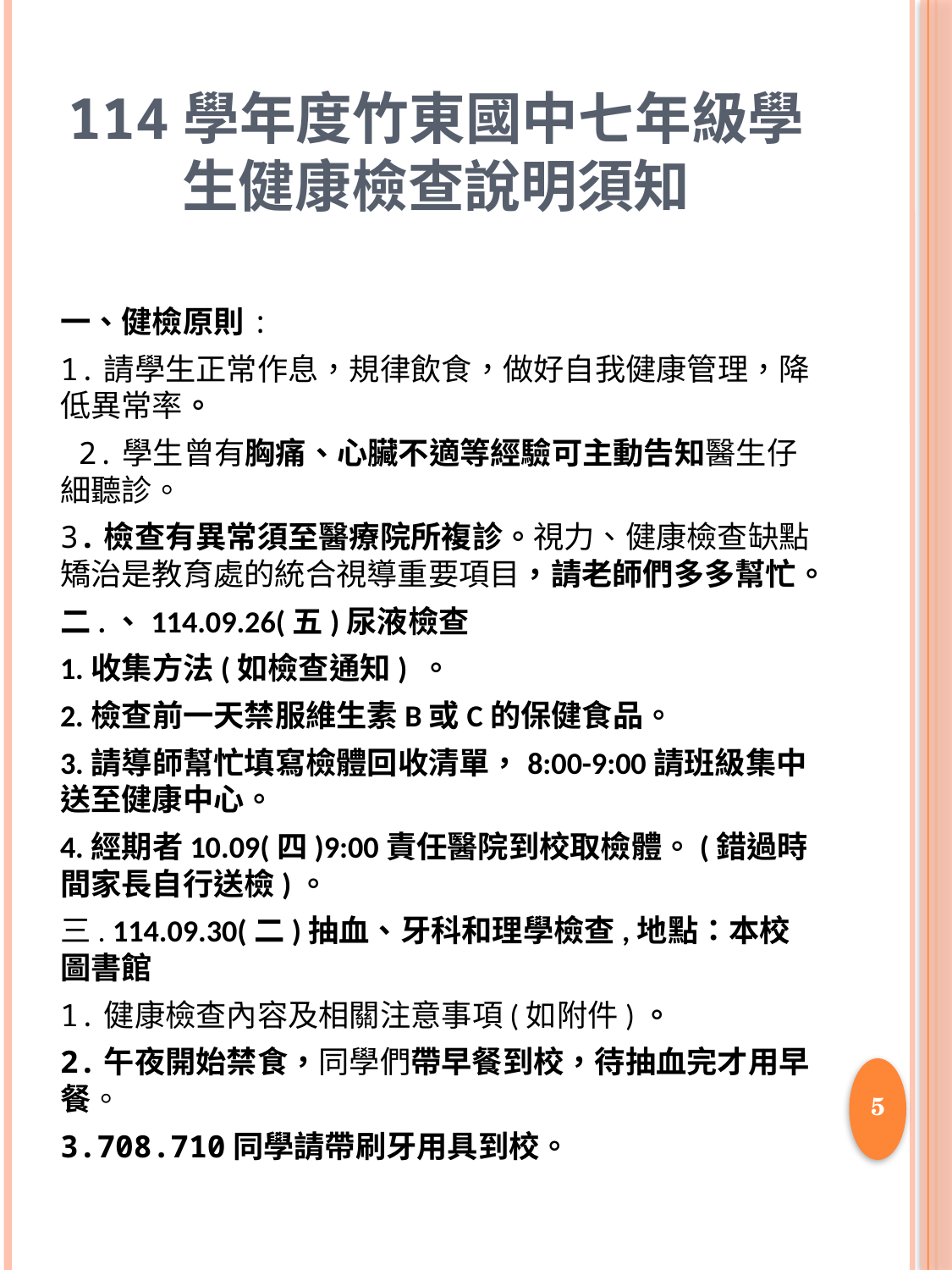

# 114學年度竹東國中七年級學生健康檢查說明須知
一、健檢原則:
1.請學生正常作息，規律飲食，做好自我健康管理，降低異常率。
 2.學生曾有胸痛、心臟不適等經驗可主動告知醫生仔細聽診。
3.檢查有異常須至醫療院所複診。視力、健康檢查缺點矯治是教育處的統合視導重要項目，請老師們多多幫忙。
二.、114.09.26(五)尿液檢查
1.收集方法(如檢查通知) 。
2.檢查前一天禁服維生素B或C的保健食品。
3.請導師幫忙填寫檢體回收清單，8:00-9:00請班級集中送至健康中心。
4.經期者10.09(四)9:00責任醫院到校取檢體。(錯過時間家長自行送檢)。
三. 114.09.30(二)抽血、牙科和理學檢查,地點：本校圖書館
1.健康檢查內容及相關注意事項(如附件)。
2.午夜開始禁食，同學們帶早餐到校，待抽血完才用早餐。
3.708.710同學請帶刷牙用具到校。

5